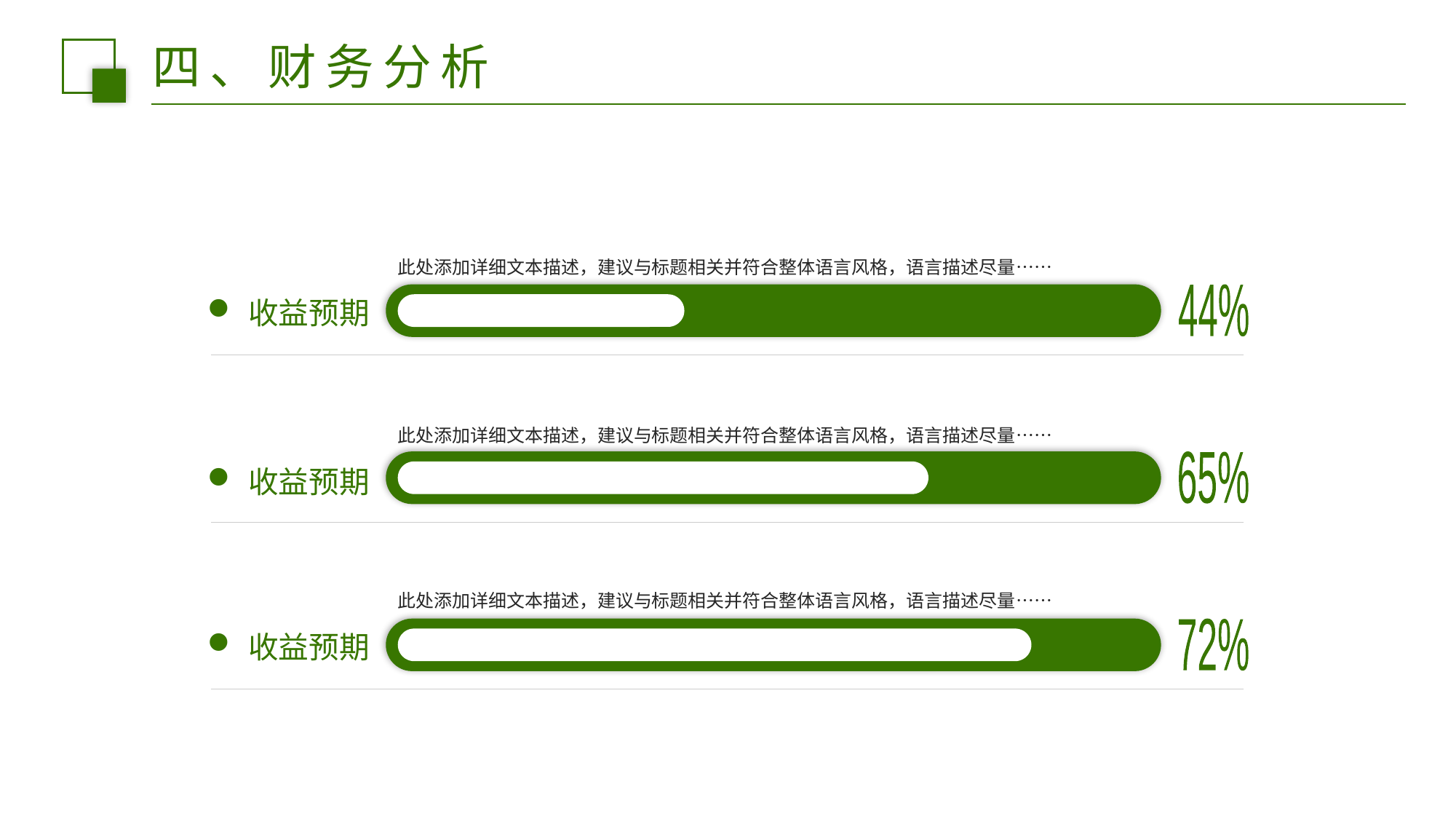

四、财务分析
此处添加详细文本描述，建议与标题相关并符合整体语言风格，语言描述尽量……
收益预期

44%

此处添加详细文本描述，建议与标题相关并符合整体语言风格，语言描述尽量……
收益预期

65%

此处添加详细文本描述，建议与标题相关并符合整体语言风格，语言描述尽量……
收益预期

72%